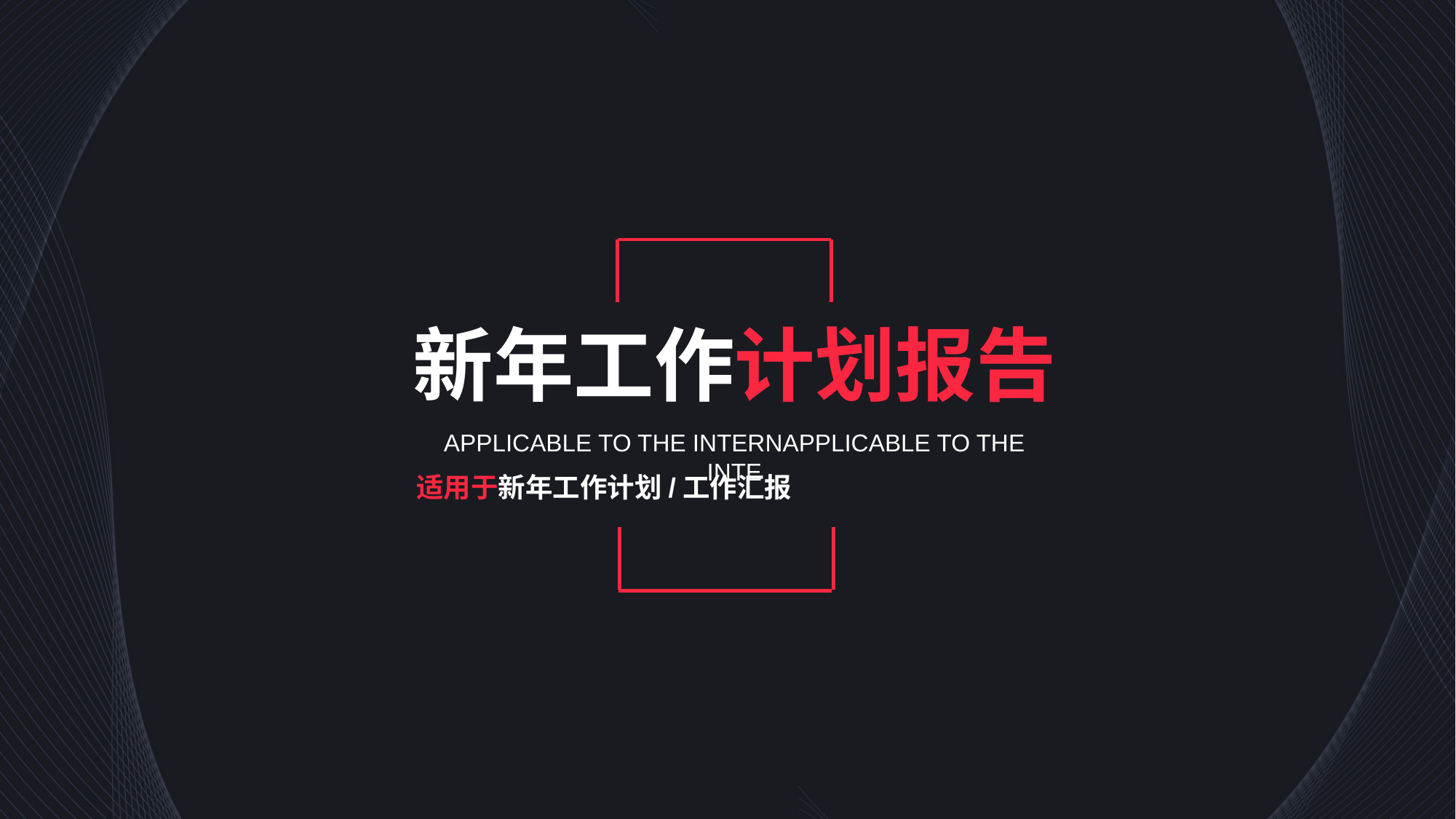

新年工作计划报告
APPLICABLE TO THE INTERNAPPLICABLE TO THE INTE
适用于新年工作计划/工作汇报